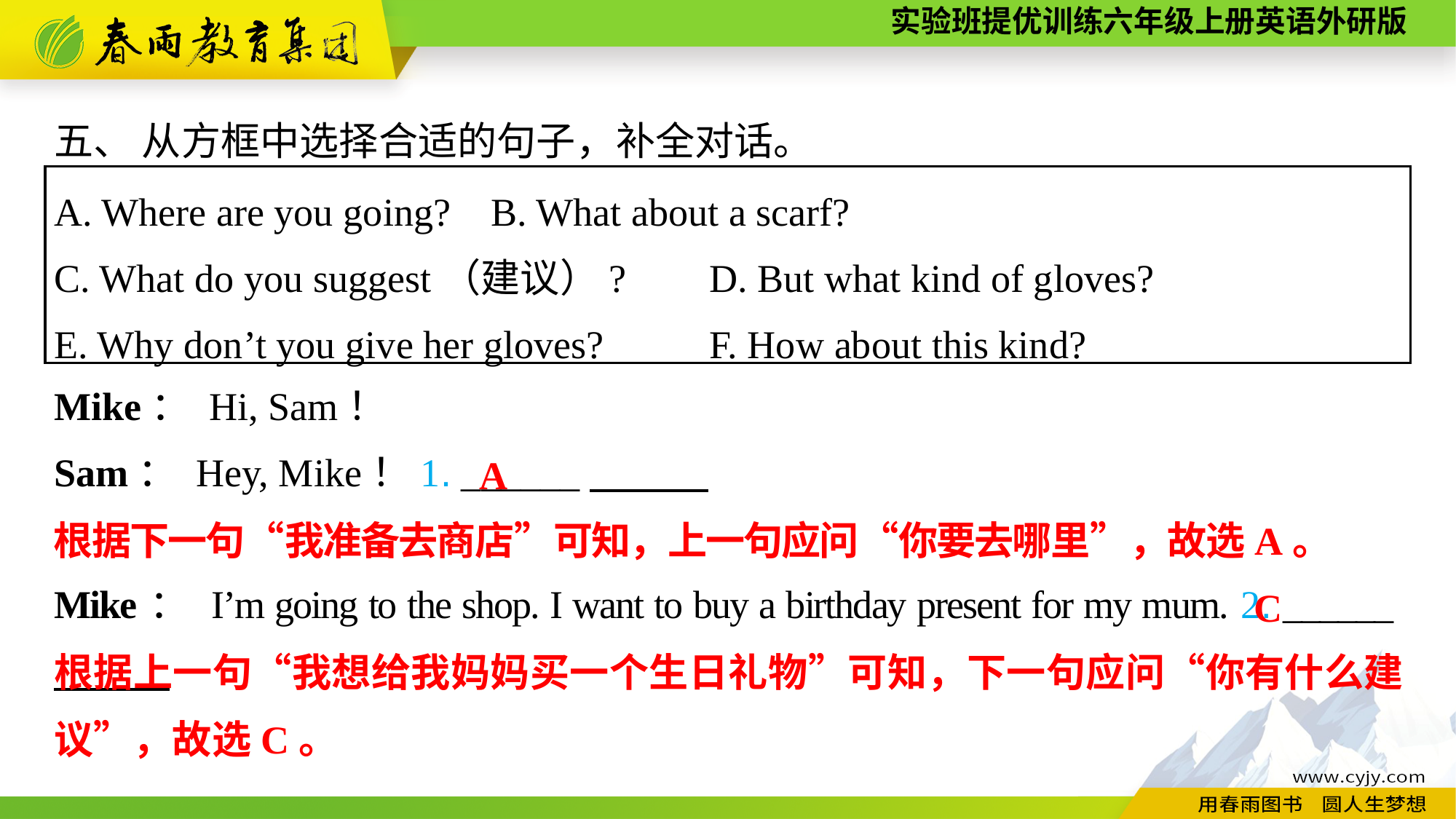

五、 从方框中选择合适的句子，补全对话。

Mike： Hi, Sam！
Sam： Hey, Mike！1. ______

Mike： I’m going to the shop. I want to buy a birthday present for my mum. 2. ______
A. Where are you going?	B. What about a scarf?
C. What do you suggest（建议）?	D. But what kind of gloves?
E. Why don’t you give her gloves?	F. How about this kind?

A
根据下一句“我准备去商店”可知，上一句应问“你要去哪里”，故选A。
C
根据上一句“我想给我妈妈买一个生日礼物”可知，下一句应问“你有什么建议”，故选C。